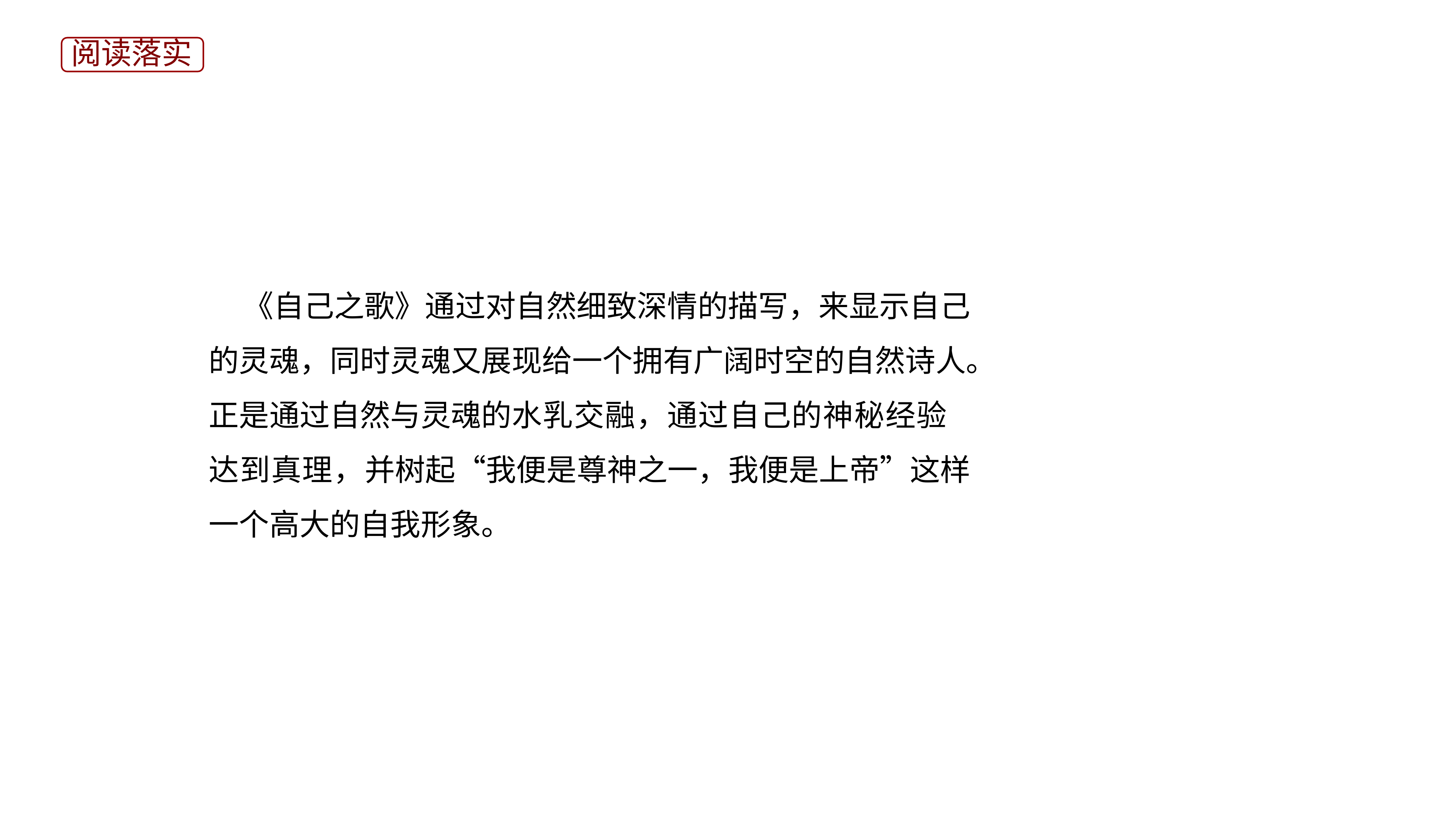

阅读落实

    《自己之歌》通过对自然细致深情的描写，来显示自己的灵魂，同时灵魂又展现给一个拥有广阔时空的自然诗人。正是通过自然与灵魂的水乳交融，通过自己的神秘经验达到真理，并树起“我便是尊神之一，我便是上帝”这样一个高大的自我形象。